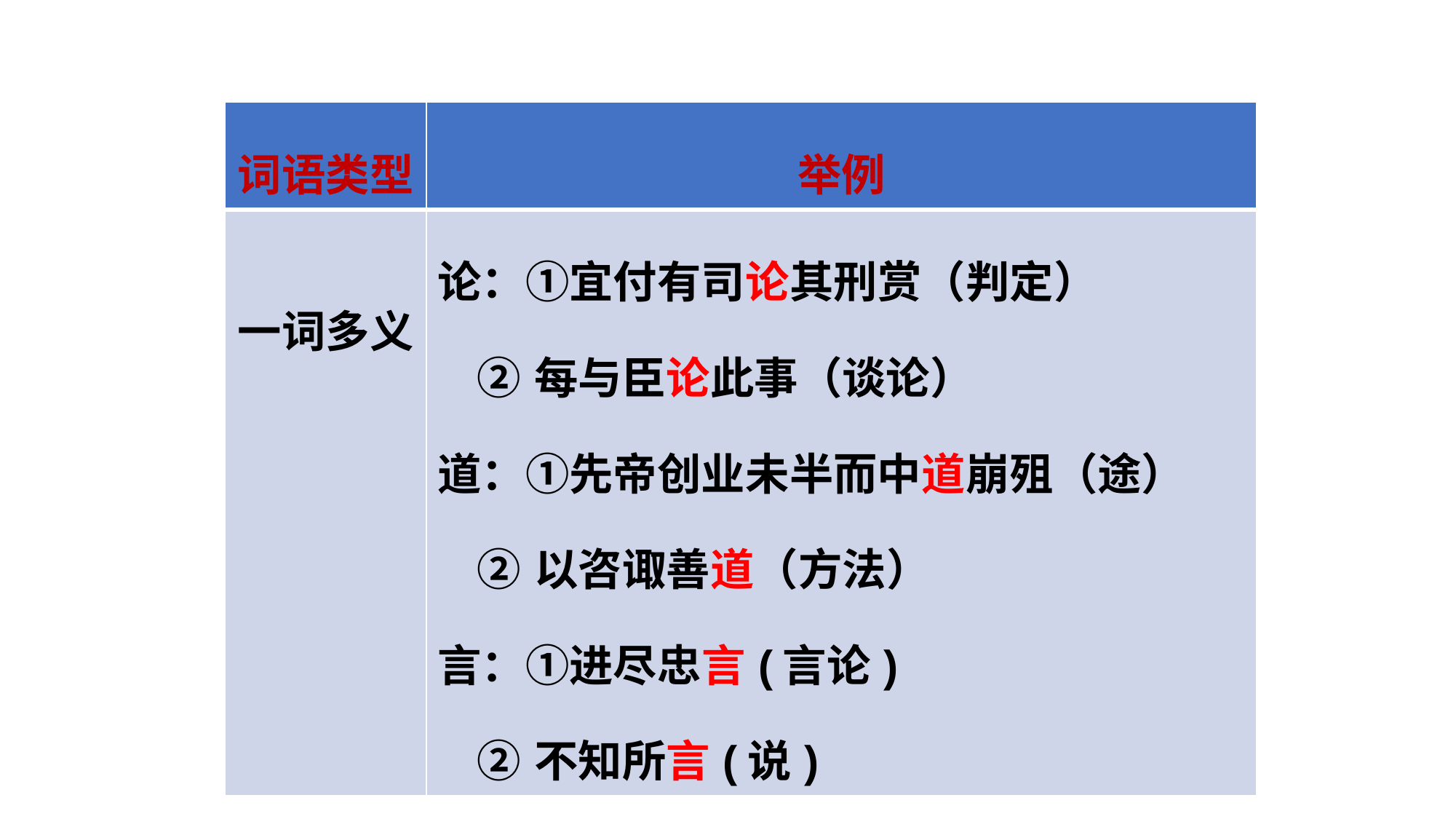

| 词语类型 | 举例 |
| --- | --- |
| 一词多义 | 论：①宜付有司论其刑赏（判定） ②每与臣论此事（谈论） 道：①先帝创业未半而中道崩殂（途） ②以咨诹善道（方法） 言：①进尽忠言(言论) ②不知所言(说) |